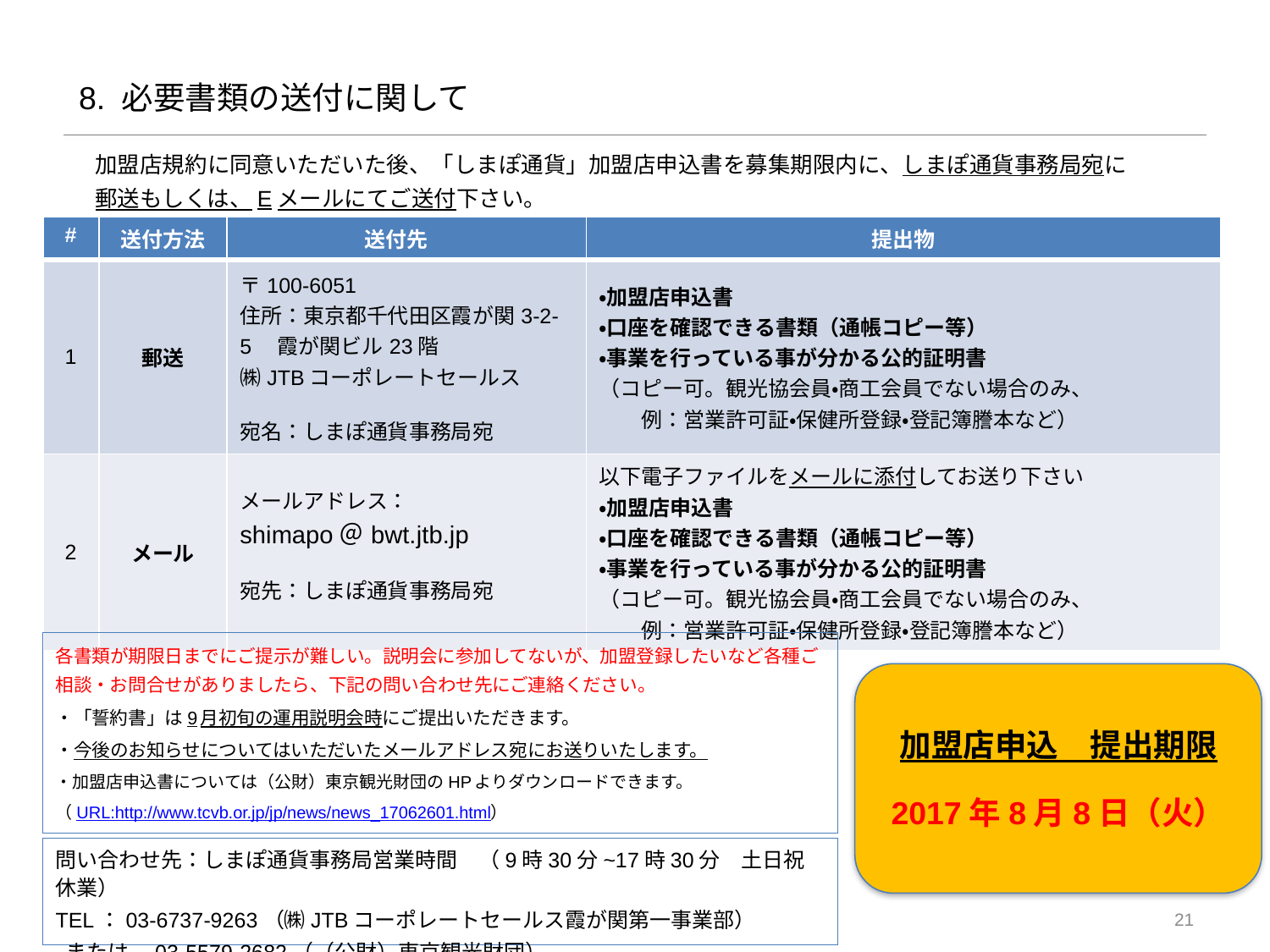

# 8. 必要書類の送付に関して
加盟店規約に同意いただいた後、「しまぽ通貨」加盟店申込書を募集期限内に、しまぽ通貨事務局宛に
郵送もしくは、Eメールにてご送付下さい。

| # | 送付方法 | 送付先 | 提出物 |
| --- | --- | --- | --- |
| 1 | 郵送 | 〒100-6051 住所：東京都千代田区霞が関3-2-5　霞が関ビル23階 ㈱JTBコーポレートセールス 宛名：しまぽ通貨事務局宛 | ・加盟店申込書 ・口座を確認できる書類（通帳コピー等） ・事業を行っている事が分かる公的証明書 （コピー可。観光協会員・商工会員でない場合のみ、　 　　例：営業許可証・保健所登録・登記簿謄本など） |
| 2 | メール | メールアドレス： shimapo＠bwt.jtb.jp 宛先：しまぽ通貨事務局宛 | 以下電子ファイルをメールに添付してお送り下さい ・加盟店申込書 ・口座を確認できる書類（通帳コピー等） ・事業を行っている事が分かる公的証明書 （コピー可。観光協会員・商工会員でない場合のみ、 　　例：営業許可証・保健所登録・登記簿謄本など） |
各書類が期限日までにご提示が難しい。説明会に参加してないが、加盟登録したいなど各種ご相談・お問合せがありましたら、下記の問い合わせ先にご連絡ください。
・「誓約書」は9月初旬の運用説明会時にご提出いただきます。
・今後のお知らせについてはいただいたメールアドレス宛にお送りいたします。
・加盟店申込書については（公財）東京観光財団のHPよりダウンロードできます。
（URL:http://www.tcvb.or.jp/jp/news/news_17062601.html）
加盟店申込　提出期限

2017年8月8日（火）

問い合わせ先：しまぽ通貨事務局営業時間　（9時30分~17時30分　土日祝休業）
TEL：03-6737-9263（㈱JTBコーポレートセールス霞が関第一事業部）
 または、03-5579-2682（（公財）東京観光財団）
21